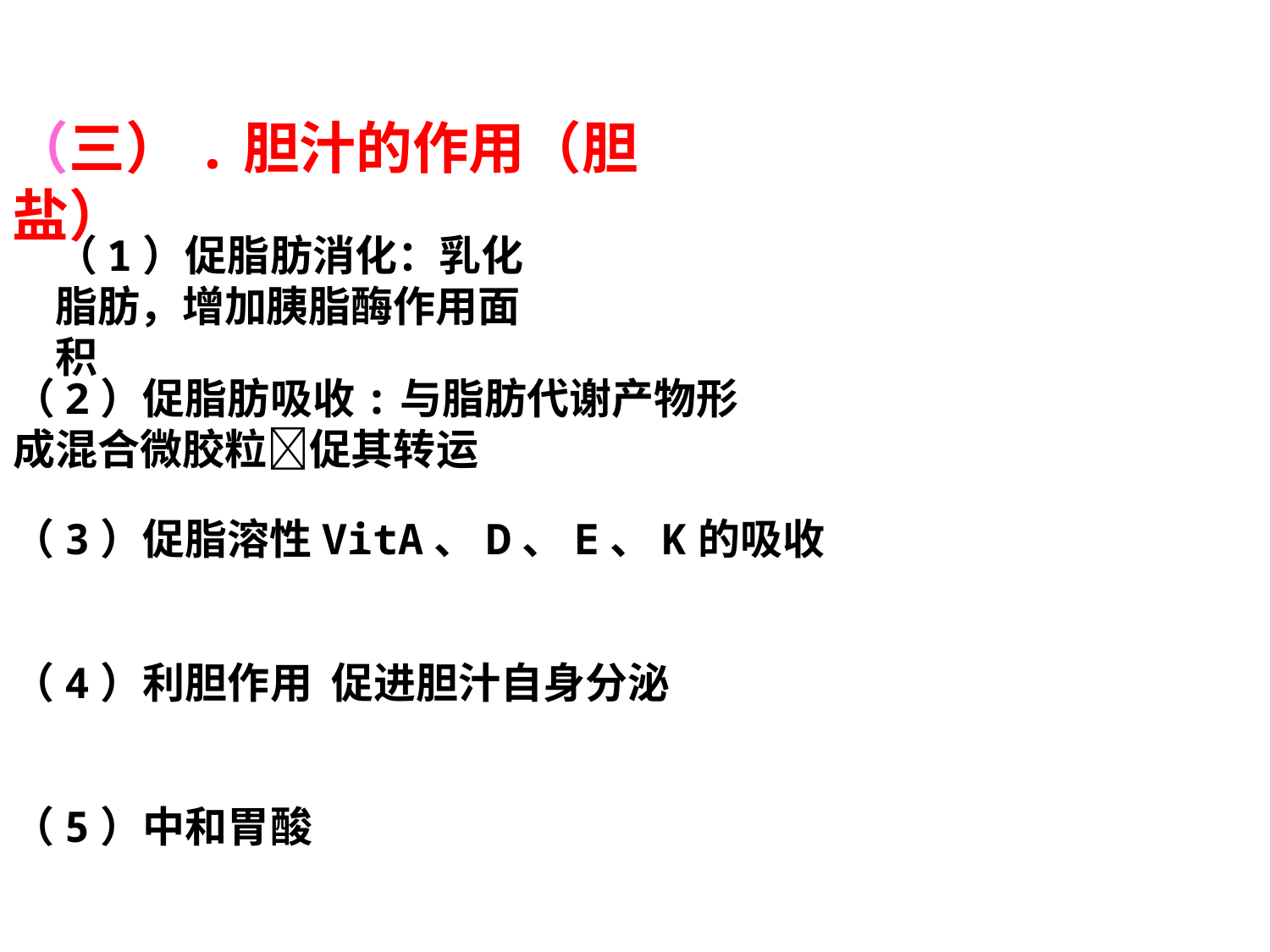

（三）.胆汁的作用（胆盐）
（1）促脂肪消化：乳化脂肪，增加胰脂酶作用面积
（2）促脂肪吸收:与脂肪代谢产物形成混合微胶粒→促其转运
（3）促脂溶性VitA、D、E、K的吸收

（4）利胆作用  促进胆汁自身分泌

（5）中和胃酸